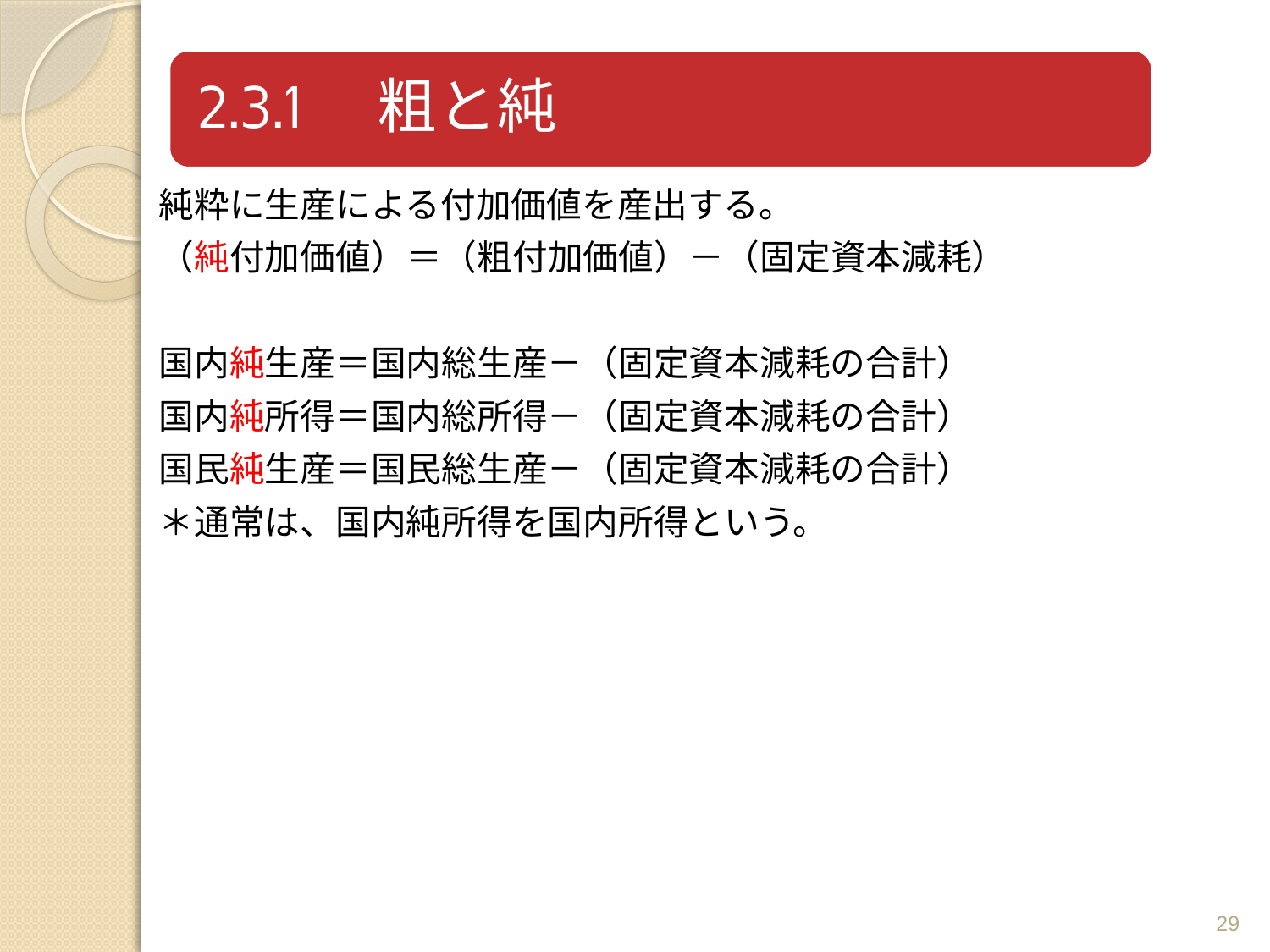

2.3.1　粗と純
純粋に生産による付加価値を産出する。
（純付加価値）＝（粗付加価値）－（固定資本減耗）

国内純生産＝国内総生産－（固定資本減耗の合計）
国内純所得＝国内総所得－（固定資本減耗の合計）
国民純生産＝国民総生産－（固定資本減耗の合計）
＊通常は、国内純所得を国内所得という。
29